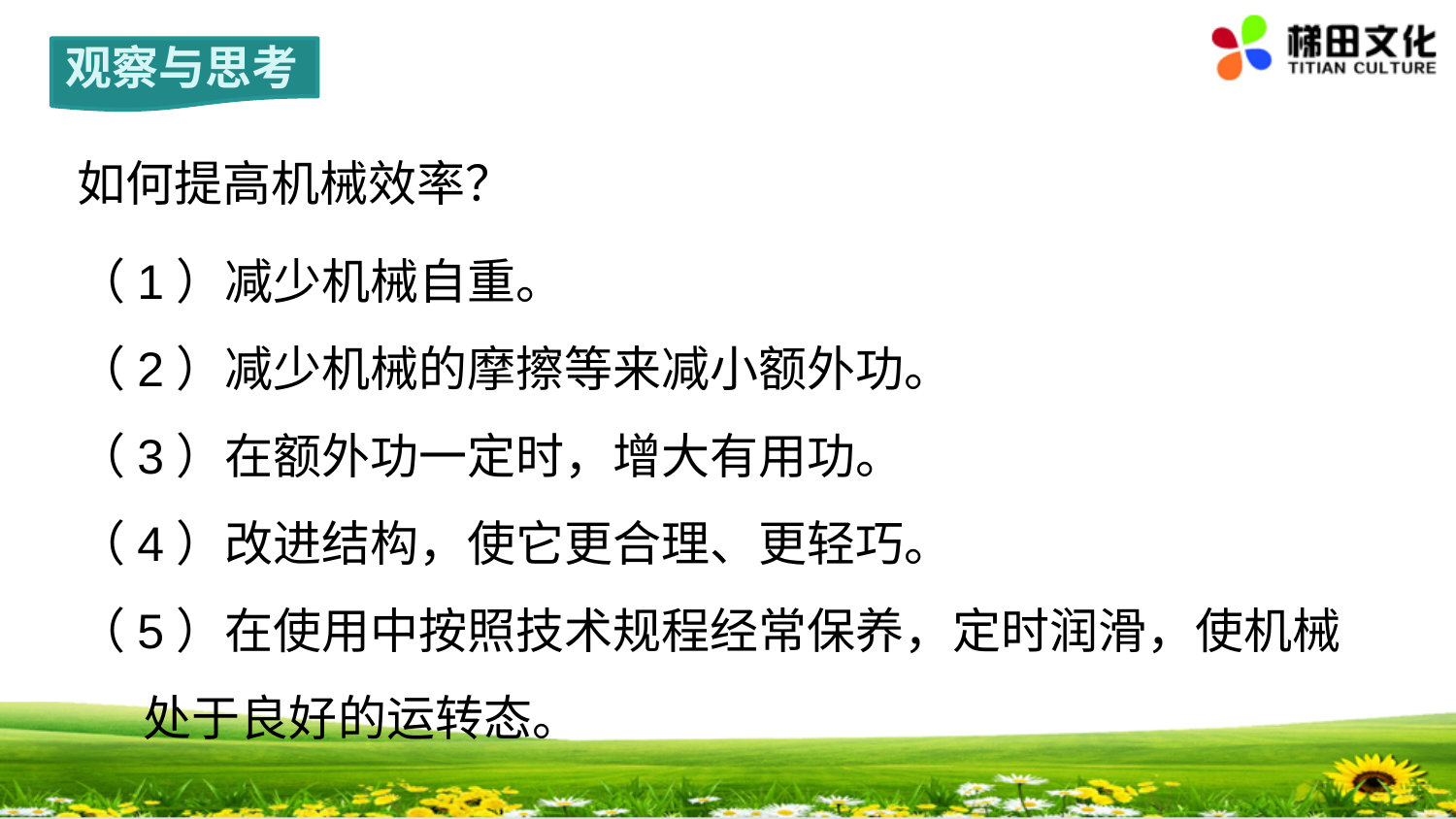

观察与思考

如何提高机械效率？
（1）减少机械自重。
（2）减少机械的摩擦等来减小额外功。
（3）在额外功一定时，增大有用功。
（4）改进结构，使它更合理、更轻巧。
（5）在使用中按照技术规程经常保养，定时润滑，使机械
     处于良好的运转态。